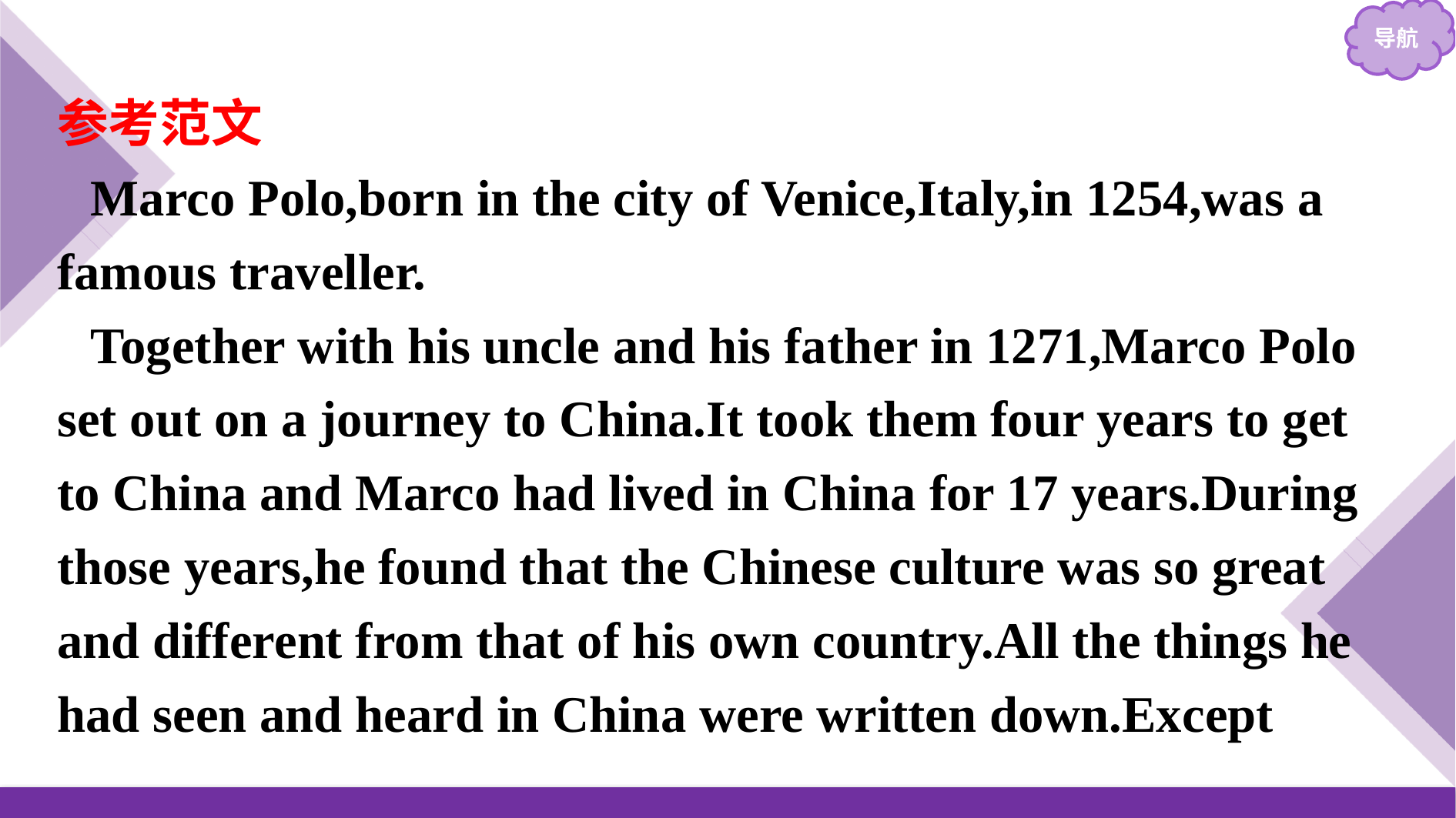

参考范文
Marco Polo,born in the city of Venice,Italy,in 1254,was a famous traveller.
Together with his uncle and his father in 1271,Marco Polo set out on a journey to China.It took them four years to get to China and Marco had lived in China for 17 years.During those years,he found that the Chinese culture was so great and different from that of his own country.All the things he had seen and heard in China were written down.Except